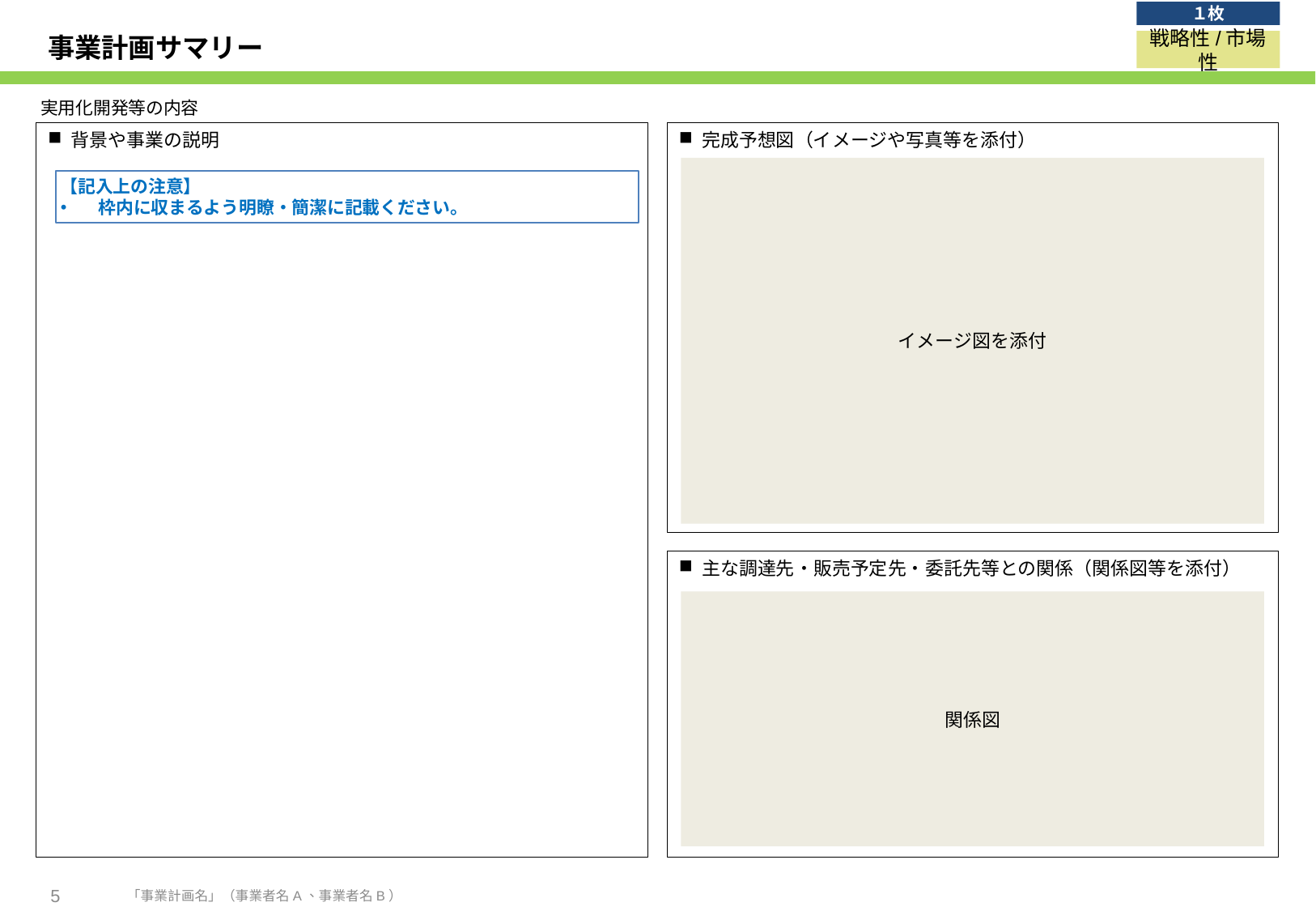

１枚
# 事業計画サマリー
戦略性/市場性
実用化開発等の内容
完成予想図（イメージや写真等を添付）
背景や事業の説明
イメージ図を添付
【記入上の注意】
枠内に収まるよう明瞭・簡潔に記載ください。
主な調達先・販売予定先・委託先等との関係（関係図等を添付）
関係図
5
「事業計画名」（事業者名A、事業者名B）